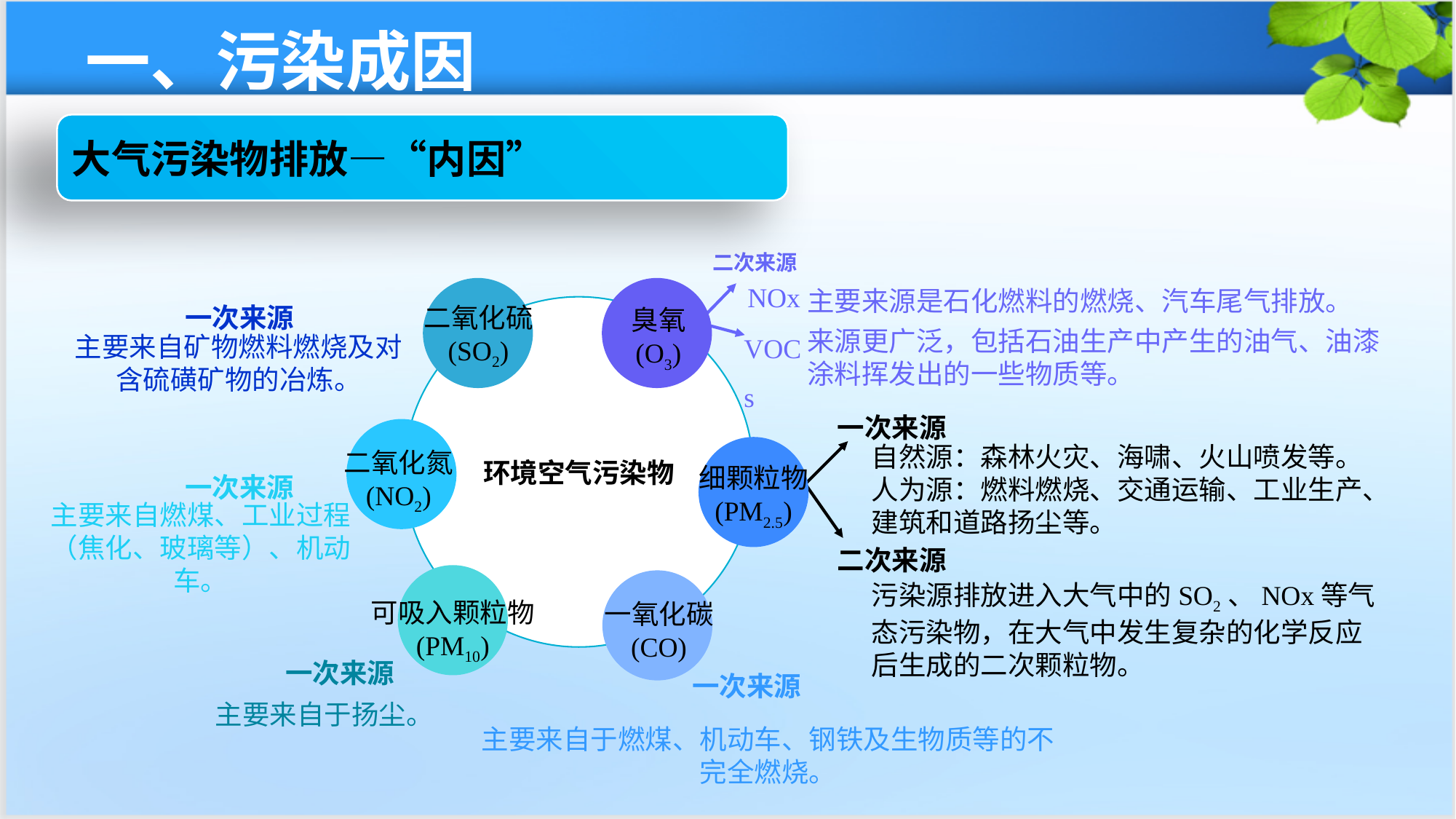

一、污染成因
大气污染物排放—“内因”
二次来源
NOx
主要来源是石化燃料的燃烧、汽车尾气排放。
一次来源

二氧化硫
(SO2)

臭氧
(O3)
环境空气污染物
VOCs
来源更广泛，包括石油生产中产生的油气、油漆涂料挥发出的一些物质等。
主要来自矿物燃料燃烧及对含硫磺矿物的冶炼。
一次来源

二氧化氮
(NO2)
自然源：森林火灾、海啸、火山喷发等。
人为源：燃料燃烧、交通运输、工业生产、建筑和道路扬尘等。

细颗粒物
(PM2.5)
一次来源
主要来自燃煤、工业过程（焦化、玻璃等）、机动车。
二次来源

可吸入颗粒物
(PM10)

一氧化碳
(CO)
污染源排放进入大气中的SO2、NOx等气态污染物，在大气中发生复杂的化学反应后生成的二次颗粒物。
一次来源
一次来源
主要来自于扬尘。
主要来自于燃煤、机动车、钢铁及生物质等的不完全燃烧。